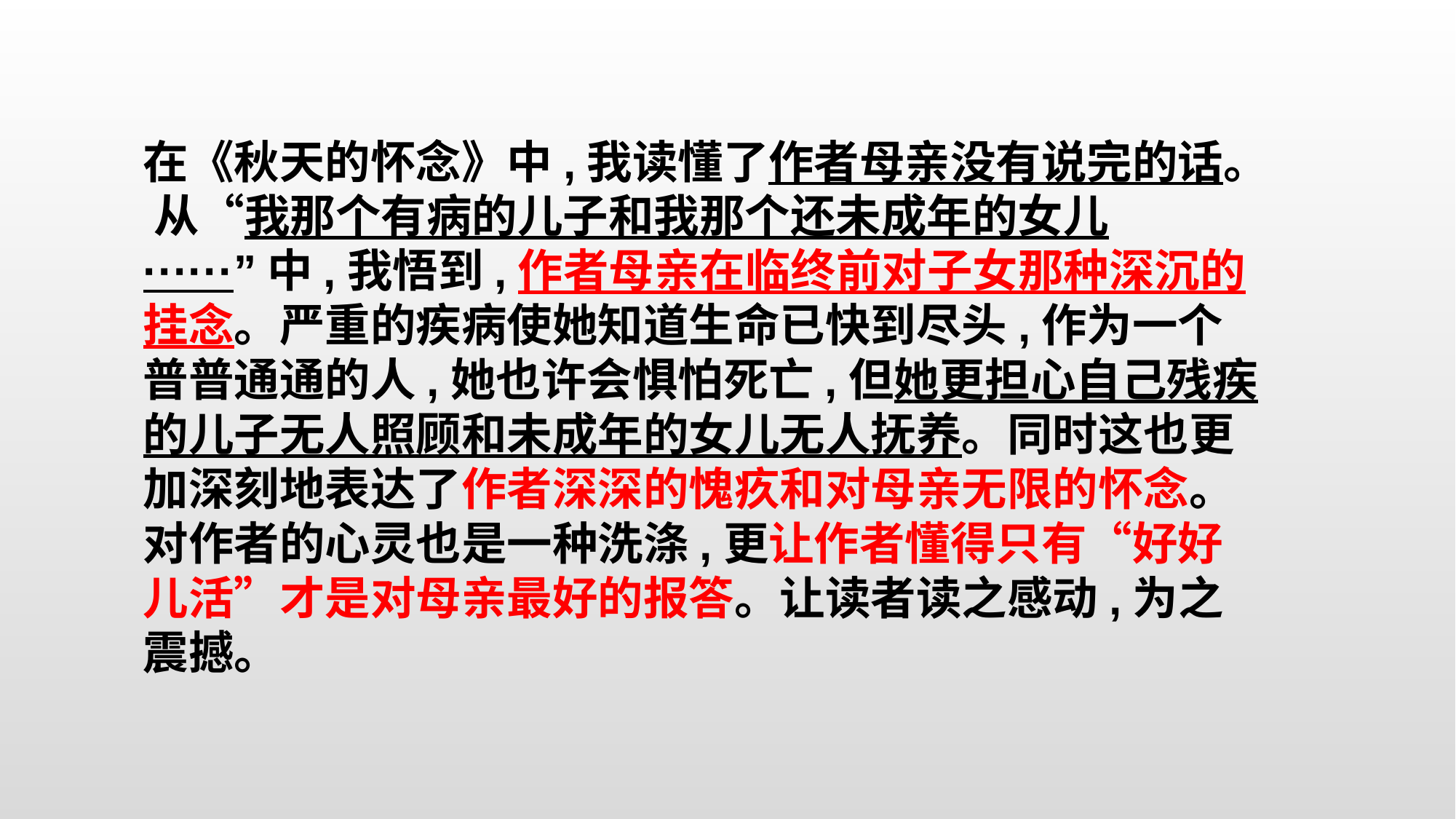

在《秋天的怀念》中,我读懂了作者母亲没有说完的话。 从“我那个有病的儿子和我那个还未成年的女儿······”中,我悟到,作者母亲在临终前对子女那种深沉的挂念。严重的疾病使她知道生命已快到尽头,作为一个普普通通的人,她也许会惧怕死亡,但她更担心自己残疾的儿子无人照顾和未成年的女儿无人抚养。同时这也更加深刻地表达了作者深深的愧疚和对母亲无限的怀念。对作者的心灵也是一种洗涤,更让作者懂得只有“好好儿活”才是对母亲最好的报答。让读者读之感动,为之震撼。